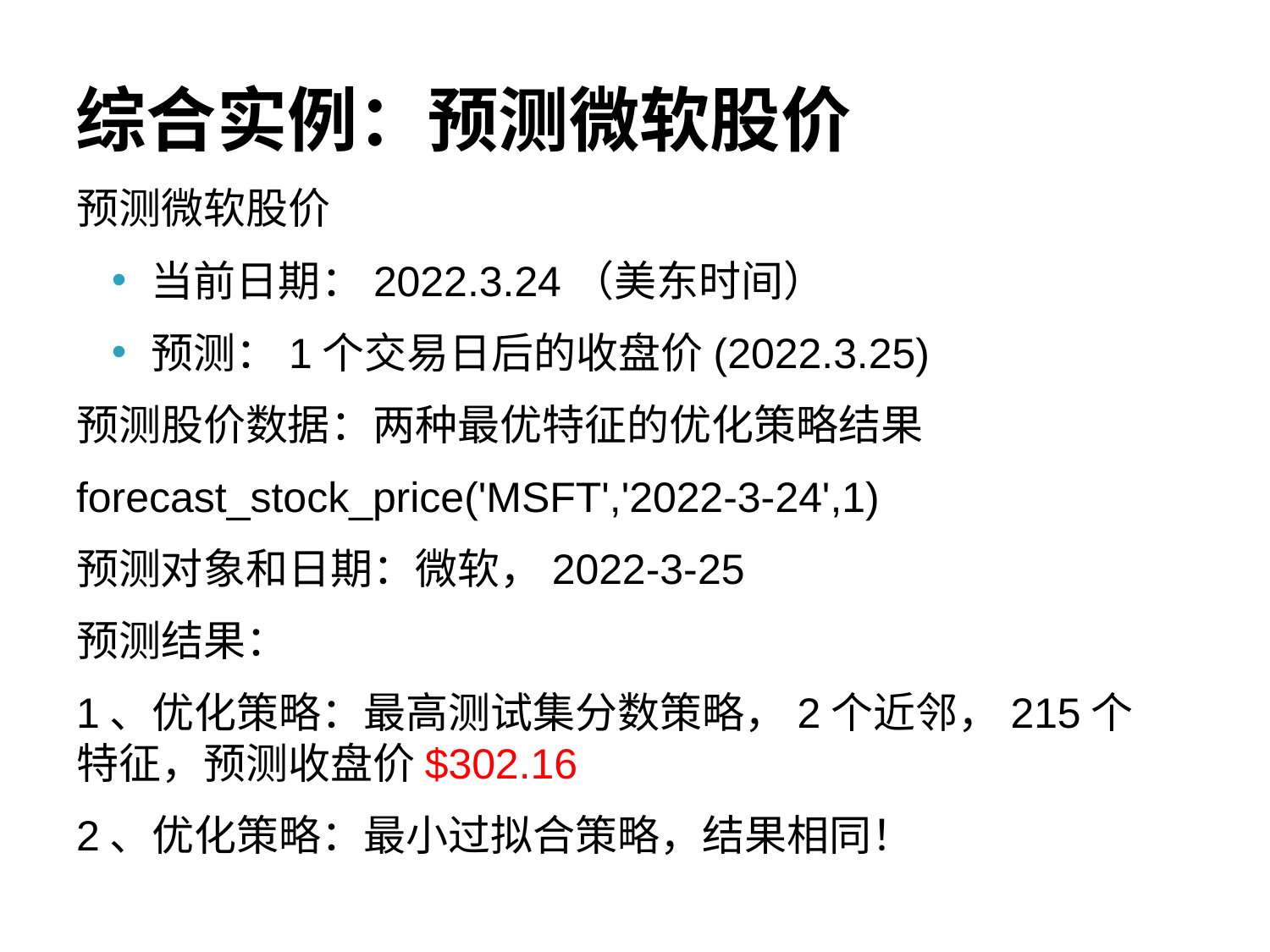

# 综合实例：预测微软股价
预测微软股价
当前日期：2022.3.24（美东时间）
预测：1个交易日后的收盘价(2022.3.25)
预测股价数据：两种最优特征的优化策略结果
forecast_stock_price('MSFT','2022-3-24',1)
预测对象和日期：微软，2022-3-25
预测结果：
1、优化策略：最高测试集分数策略，2个近邻，215个特征，预测收盘价$302.16
2、优化策略：最小过拟合策略，结果相同！